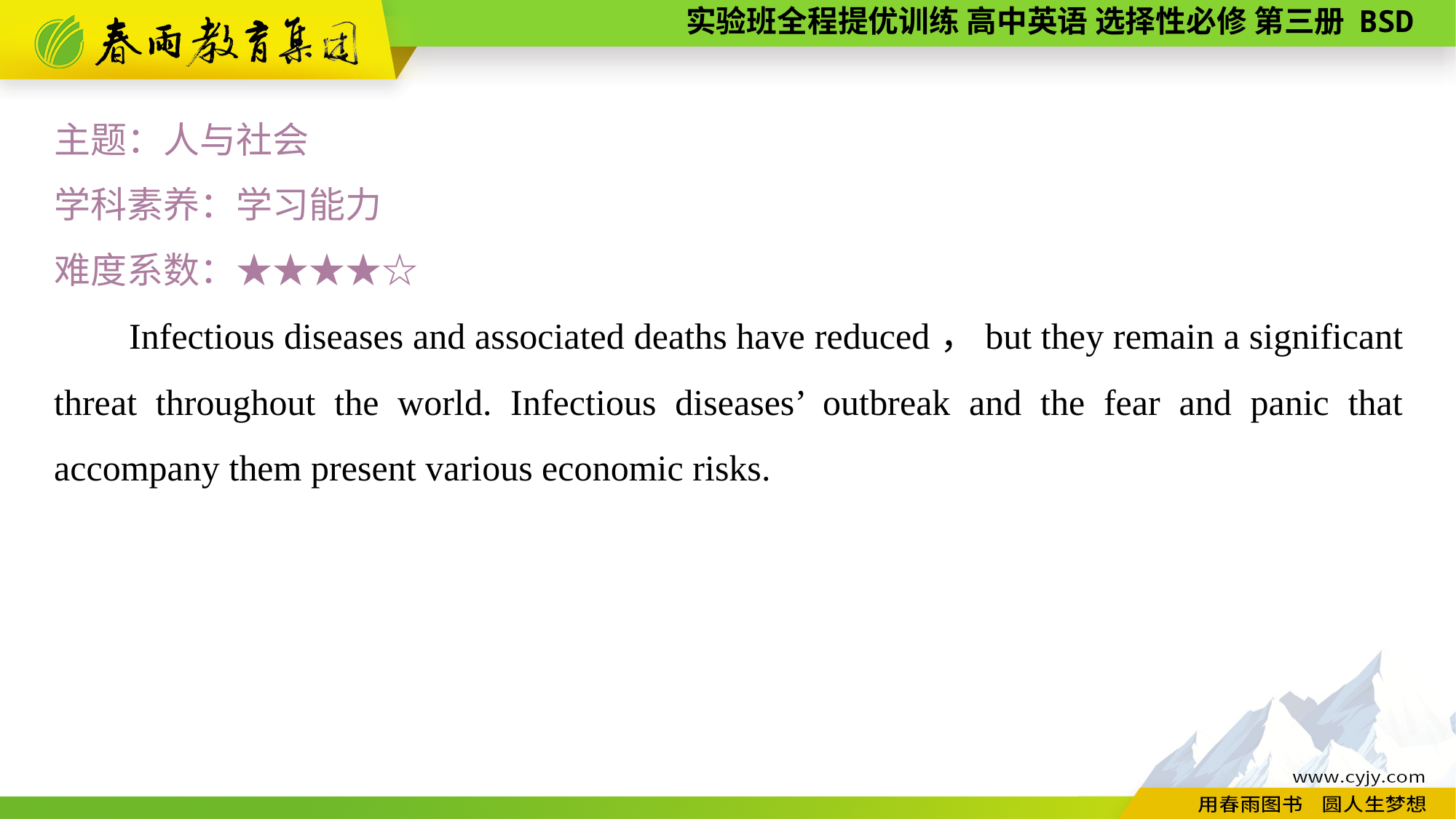

主题：人与社会
学科素养：学习能力
难度系数：★★★★☆
Infectious diseases and associated deaths have reduced，but they remain a significant threat throughout the world. Infectious diseases’ outbreak and the fear and panic that accompany them present various economic risks.